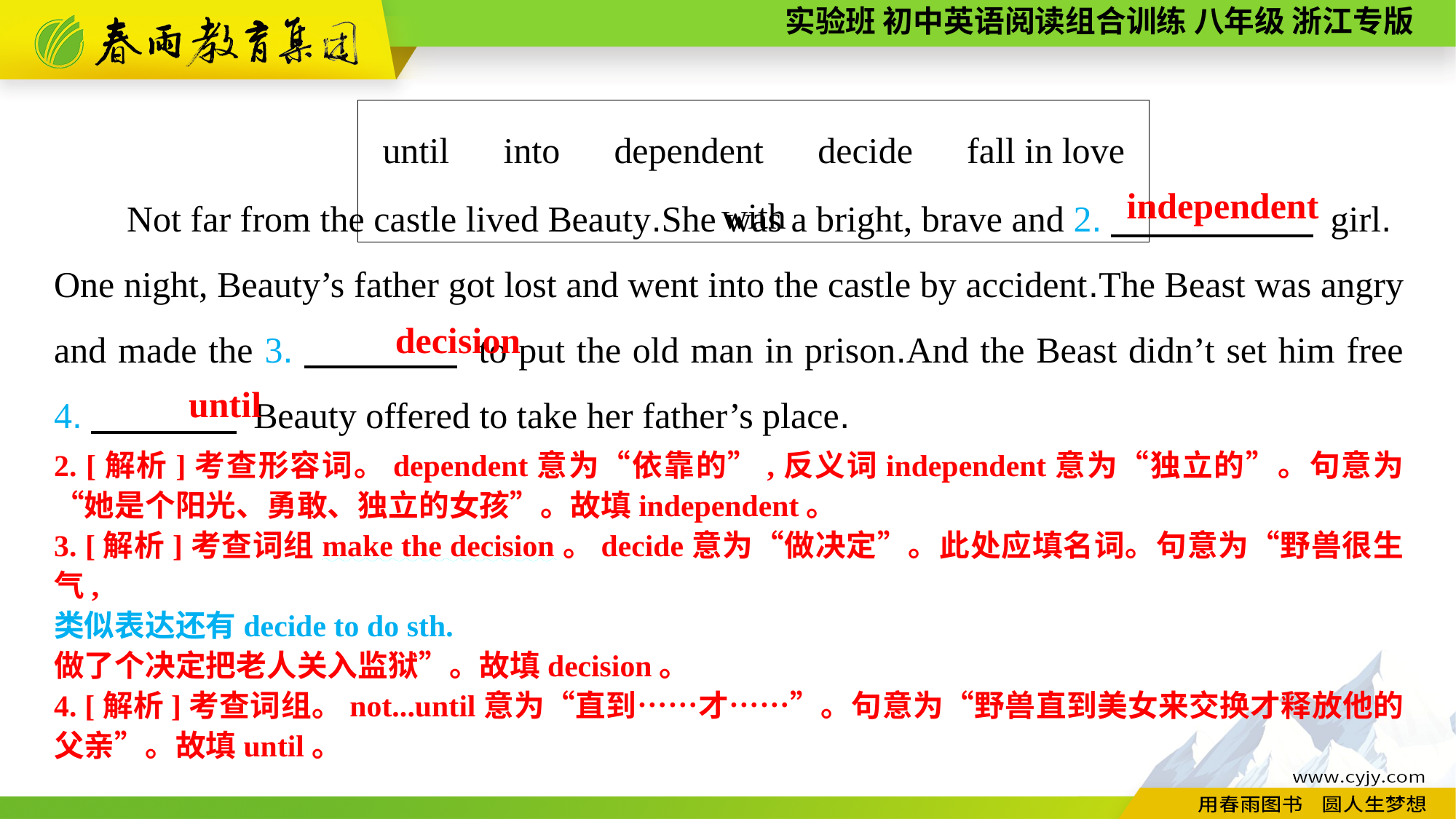

until　into　dependent　decide　fall in love with
Not far from the castle lived Beauty.She was a bright, brave and 2.　       　　　 girl.
One night, Beauty’s father got lost and went into the castle by accident.The Beast was angry and made the 3.　　　　 to put the old man in prison.And the Beast didn’t set him free 4.　　　　 Beauty offered to take her father’s place.
independent
decision
until
2. [解析]考查形容词。dependent意为“依靠的”,反义词independent意为“独立的”。句意为“她是个阳光、勇敢、独立的女孩”。故填independent。
3. [解析]考查词组make the decision。decide意为“做决定”。此处应填名词。句意为“野兽很生气,
类似表达还有decide to do sth.
做了个决定把老人关入监狱”。故填decision。
4. [解析]考查词组。not...until意为“直到……才……”。句意为“野兽直到美女来交换才释放他的父亲”。故填until。